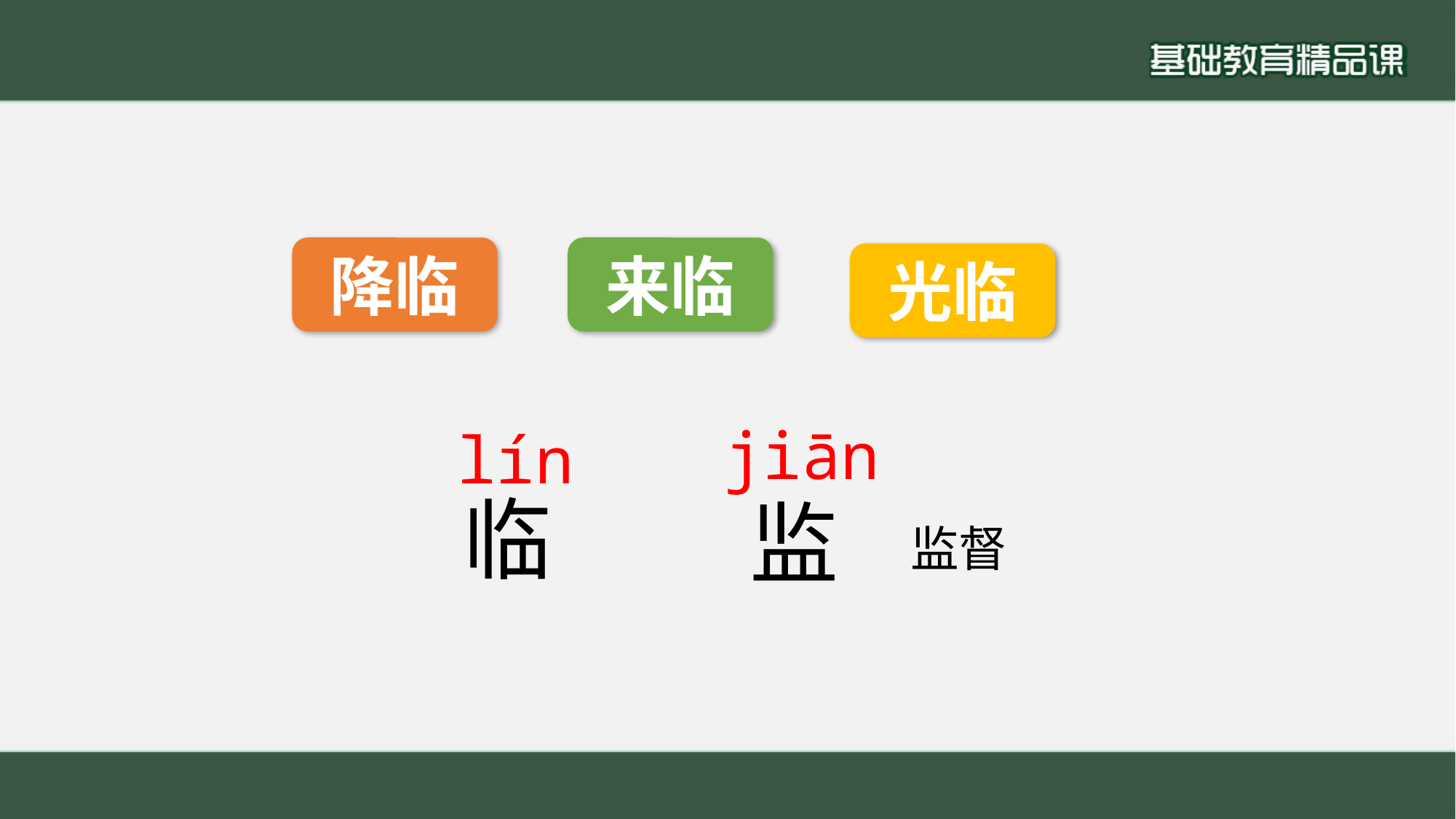

降临
来临
光临
jiān
lín
临
监
监督